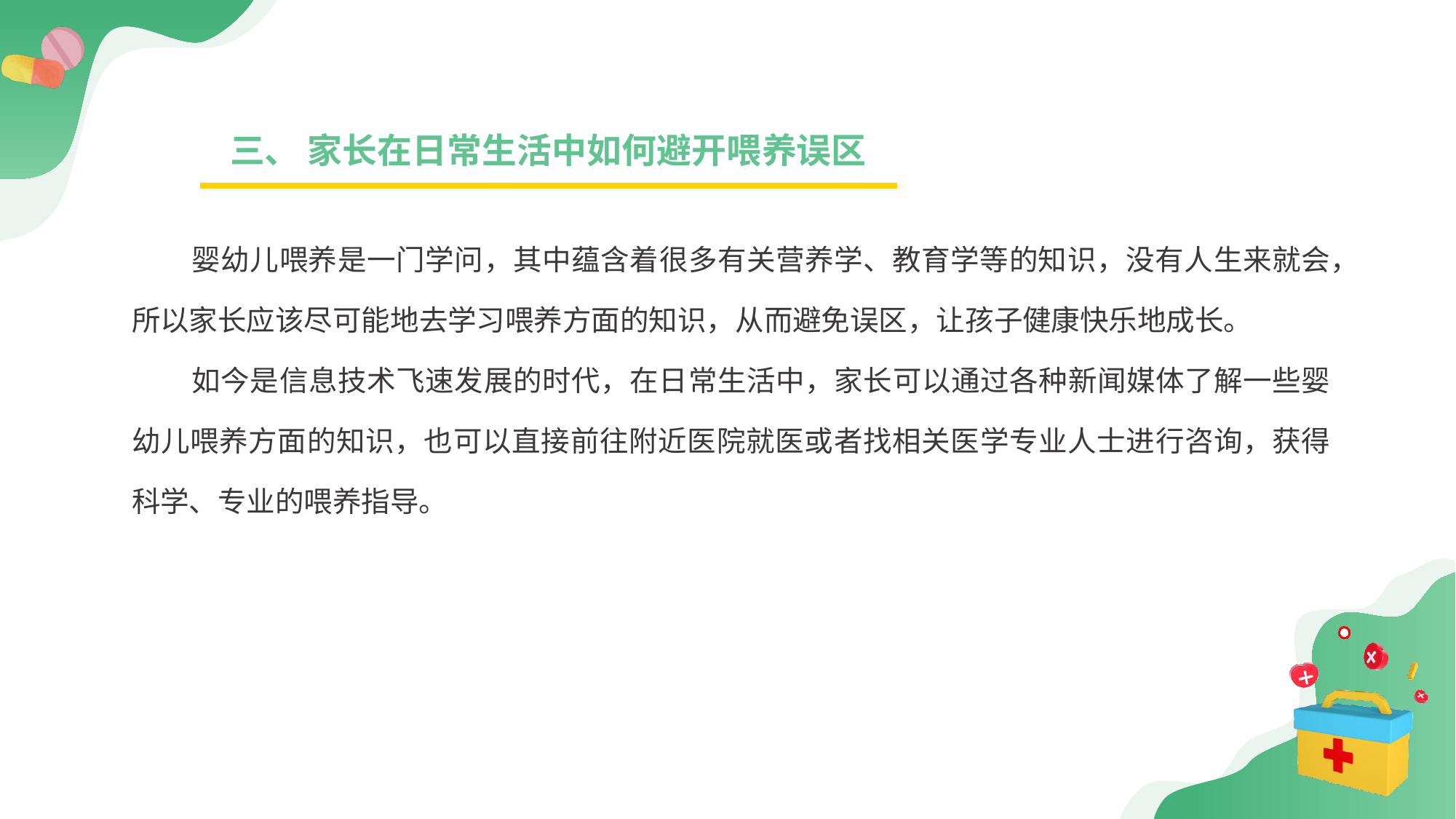

三、 家长在日常生活中如何避开喂养误区
婴幼儿喂养是一门学问，其中蕴含着很多有关营养学、教育学等的知识，没有人生来就会，所以家长应该尽可能地去学习喂养方面的知识，从而避免误区，让孩子健康快乐地成长。
如今是信息技术飞速发展的时代，在日常生活中，家长可以通过各种新闻媒体了解一些婴幼儿喂养方面的知识，也可以直接前往附近医院就医或者找相关医学专业人士进行咨询，获得科学、专业的喂养指导。